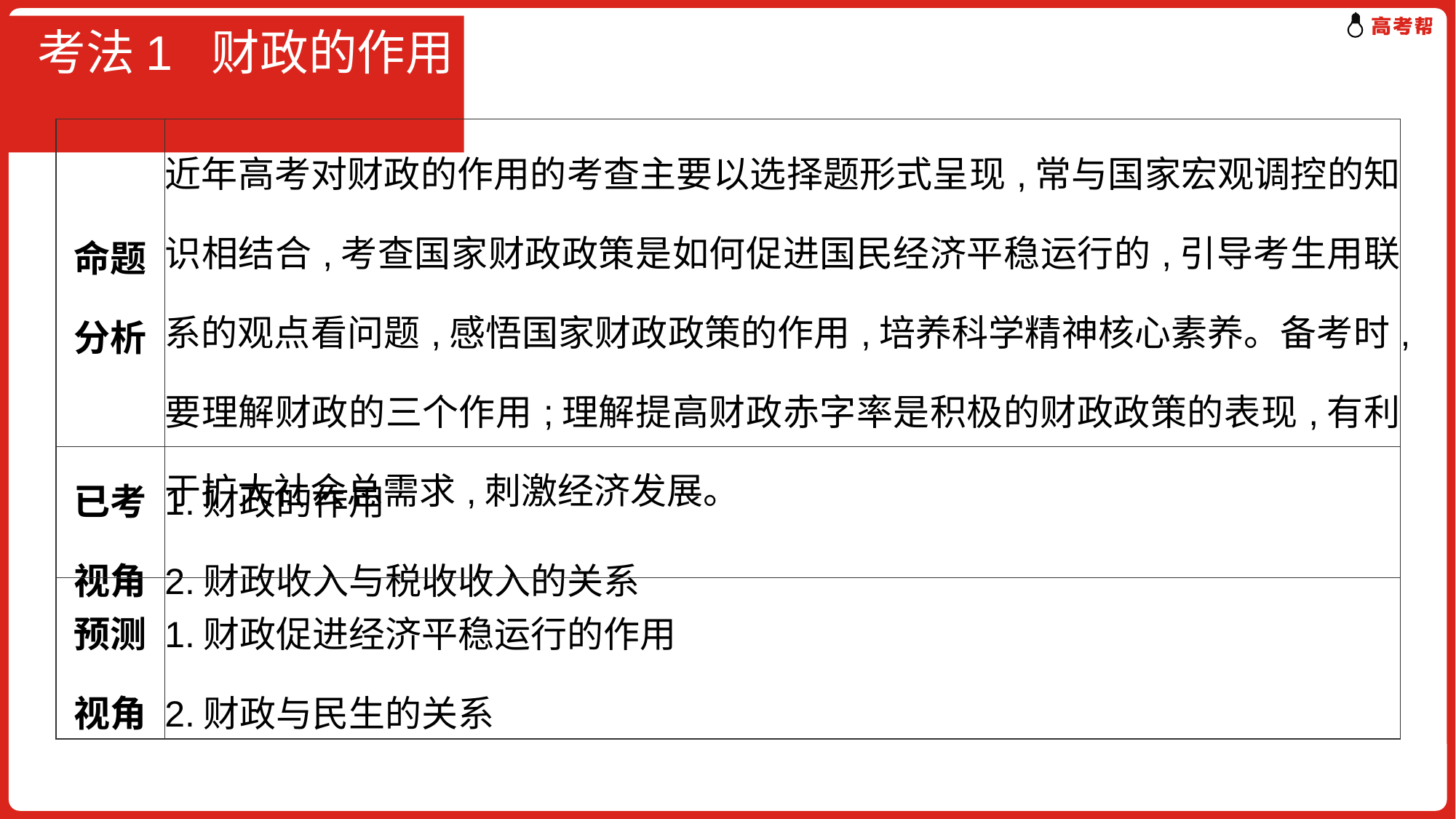

# 考法1  财政的作用
| 命题分析 | 近年高考对财政的作用的考查主要以选择题形式呈现,常与国家宏观调控的知识相结合,考查国家财政政策是如何促进国民经济平稳运行的,引导考生用联系的观点看问题,感悟国家财政政策的作用,培养科学精神核心素养。备考时,要理解财政的三个作用;理解提高财政赤字率是积极的财政政策的表现,有利于扩大社会总需求,刺激经济发展。 |
| --- | --- |
| 已考视角 | 1.财政的作用 2.财政收入与税收收入的关系 |
| --- | --- |
| 预测视角 | 1.财政促进经济平稳运行的作用 2.财政与民生的关系 |